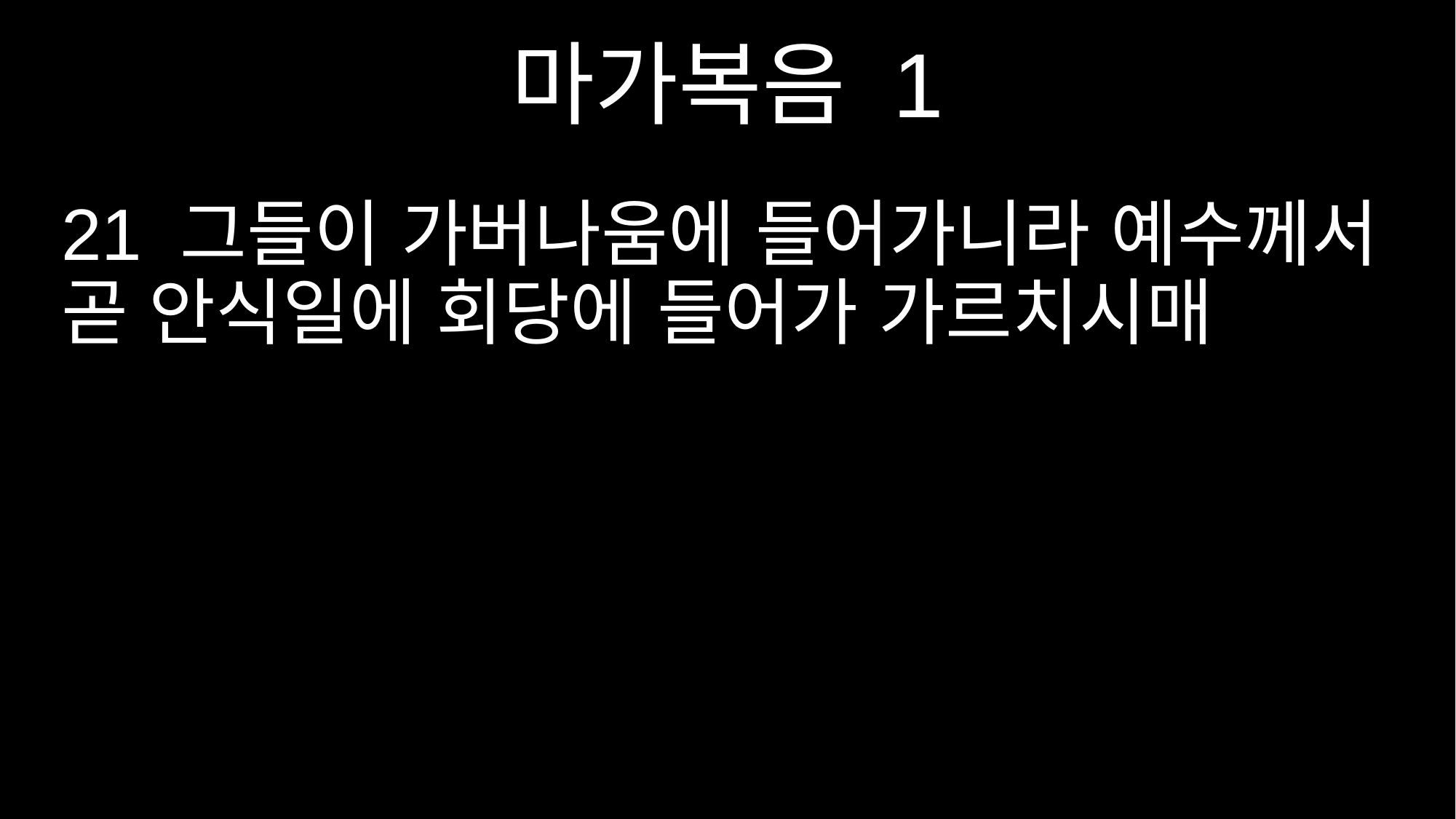

마가복음 1
21 그들이 가버나움에 들어가니라 예수께서 곧 안식일에 회당에 들어가 가르치시매